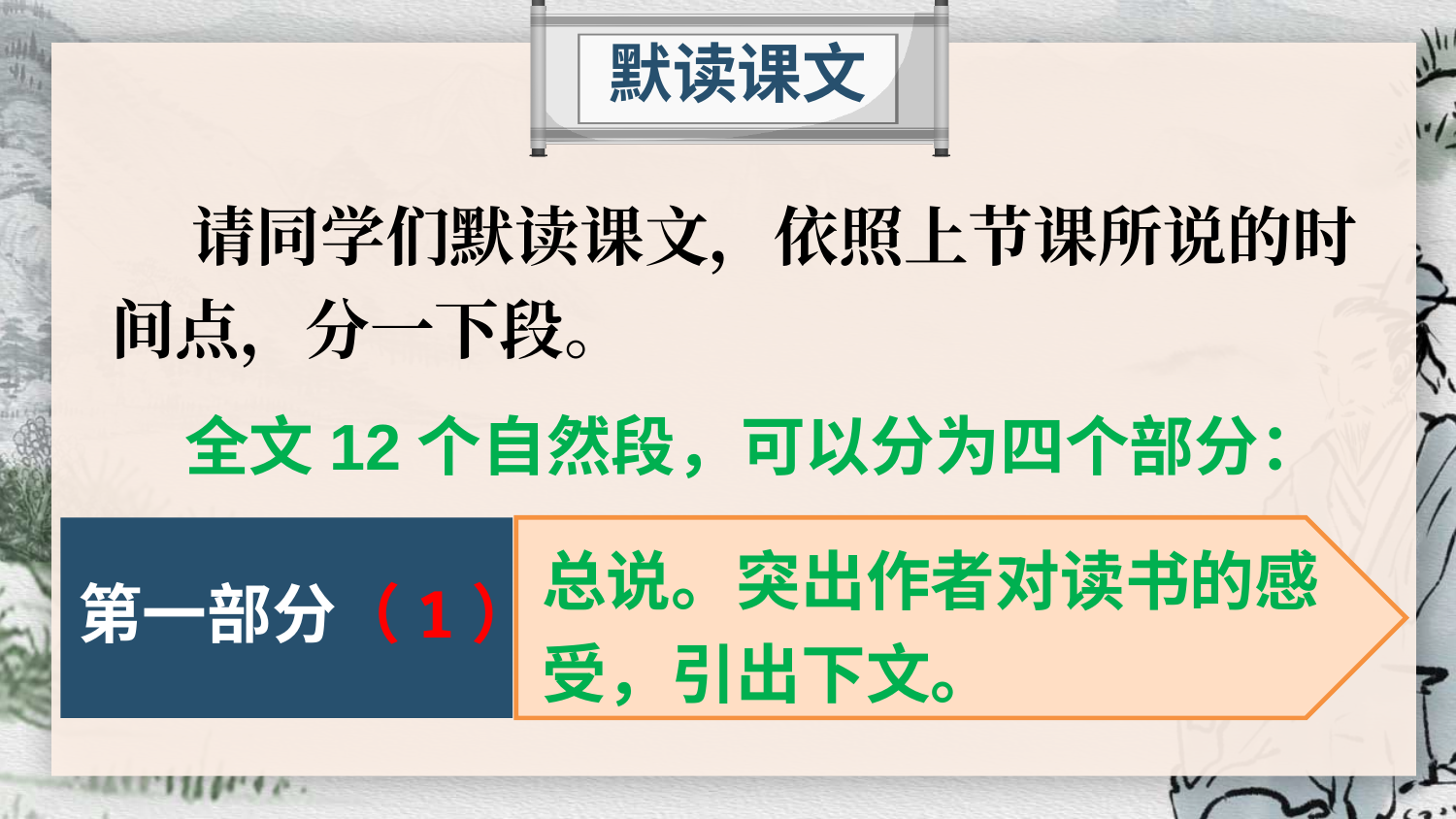

默读课文
    请同学们默读课文，依照上节课所说的时间点，分一下段。
全文12个自然段，可以分为四个部分：

总说。突出作者对读书的感受，引出下文。
第一部分（1）